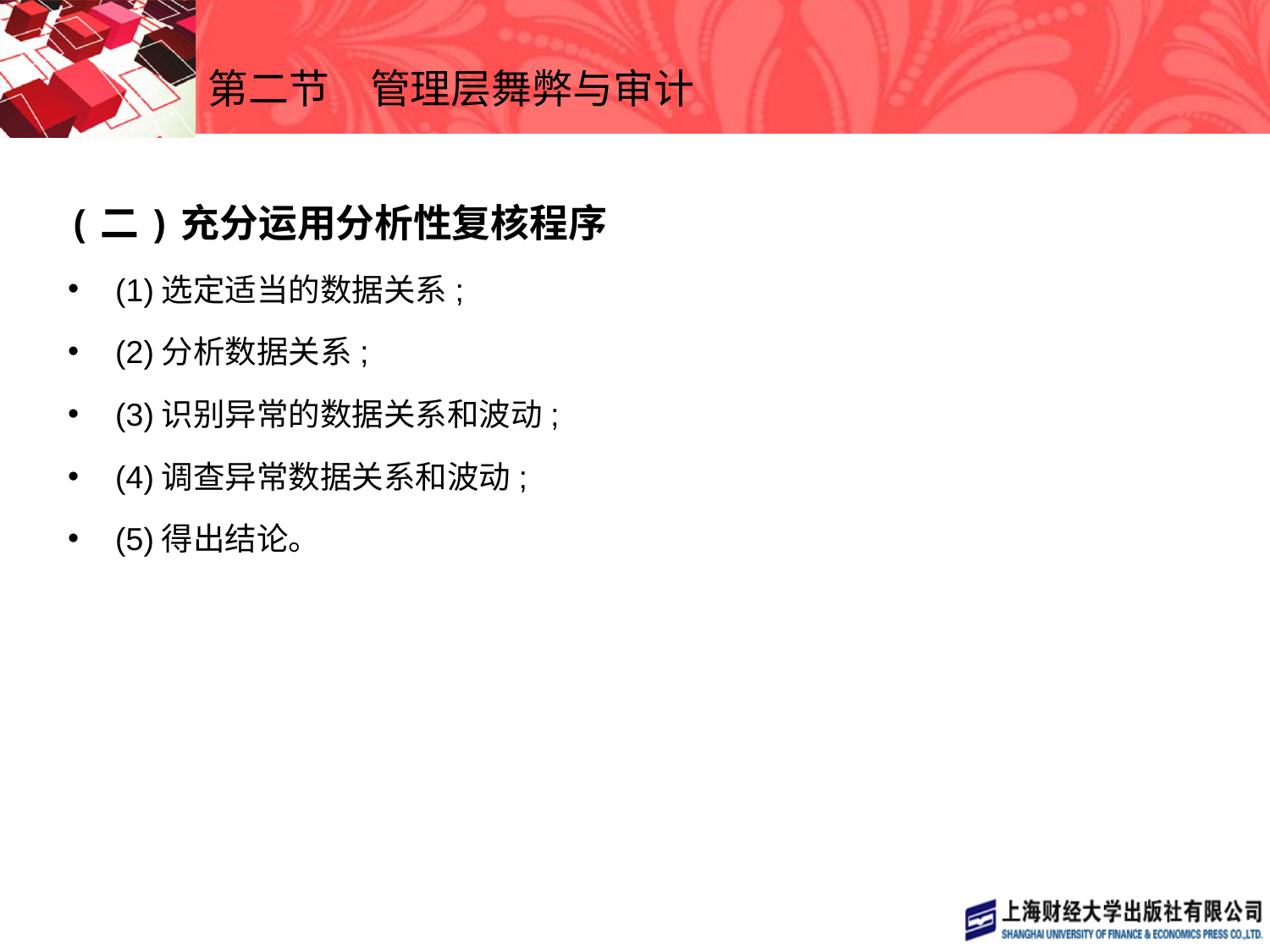

# 第二节　管理层舞弊与审计
(二)充分运用分析性复核程序
(1)选定适当的数据关系;
(2)分析数据关系;
(3)识别异常的数据关系和波动;
(4)调查异常数据关系和波动;
(5)得出结论。